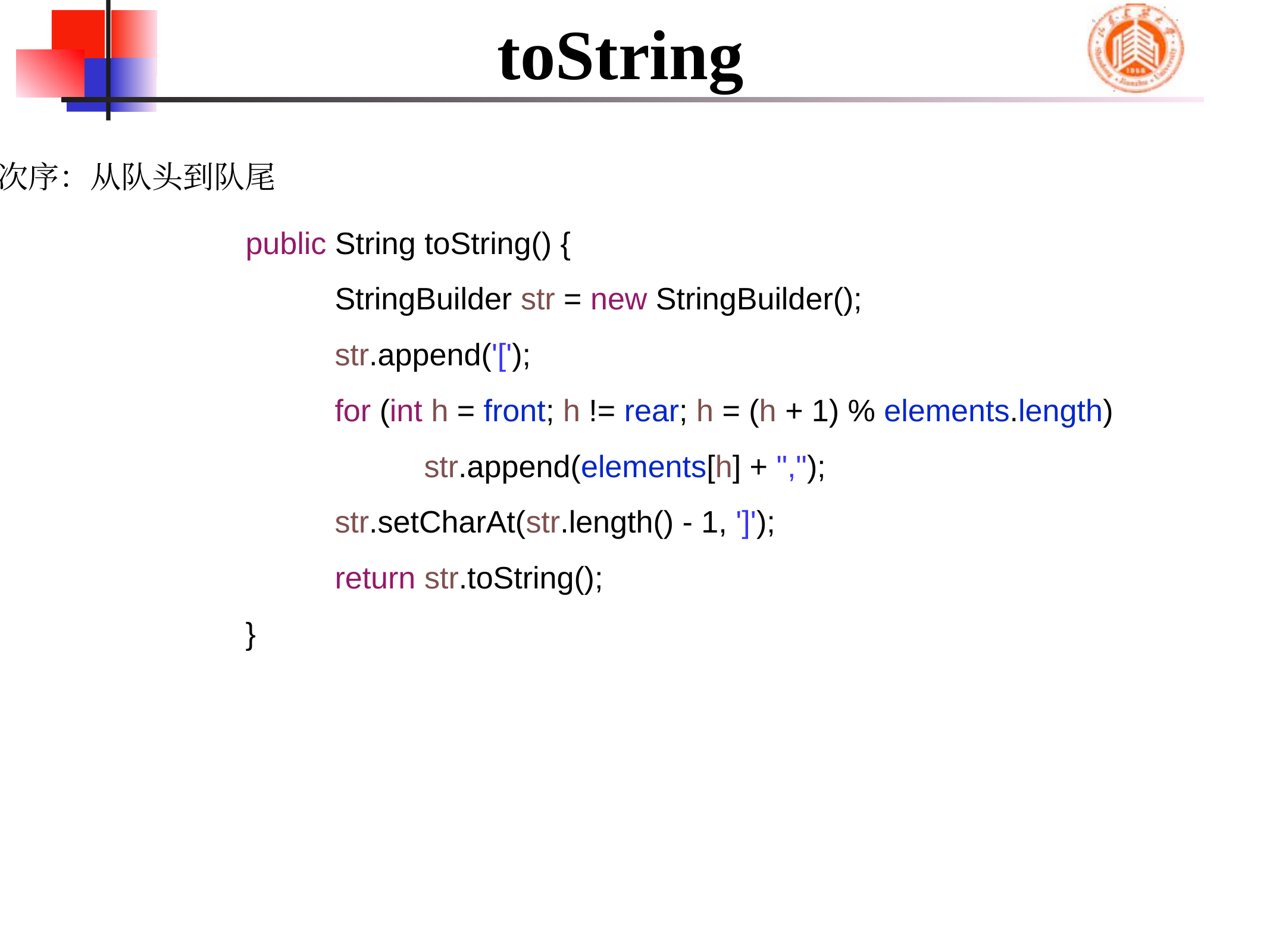

# toString
次序：从队头到队尾
	public String toString() {
		StringBuilder str = new StringBuilder();
		str.append('[');
		for (int h = front; h != rear; h = (h + 1) % elements.length)
			str.append(elements[h] + ",");
		str.setCharAt(str.length() - 1, ']');
		return str.toString();
	}